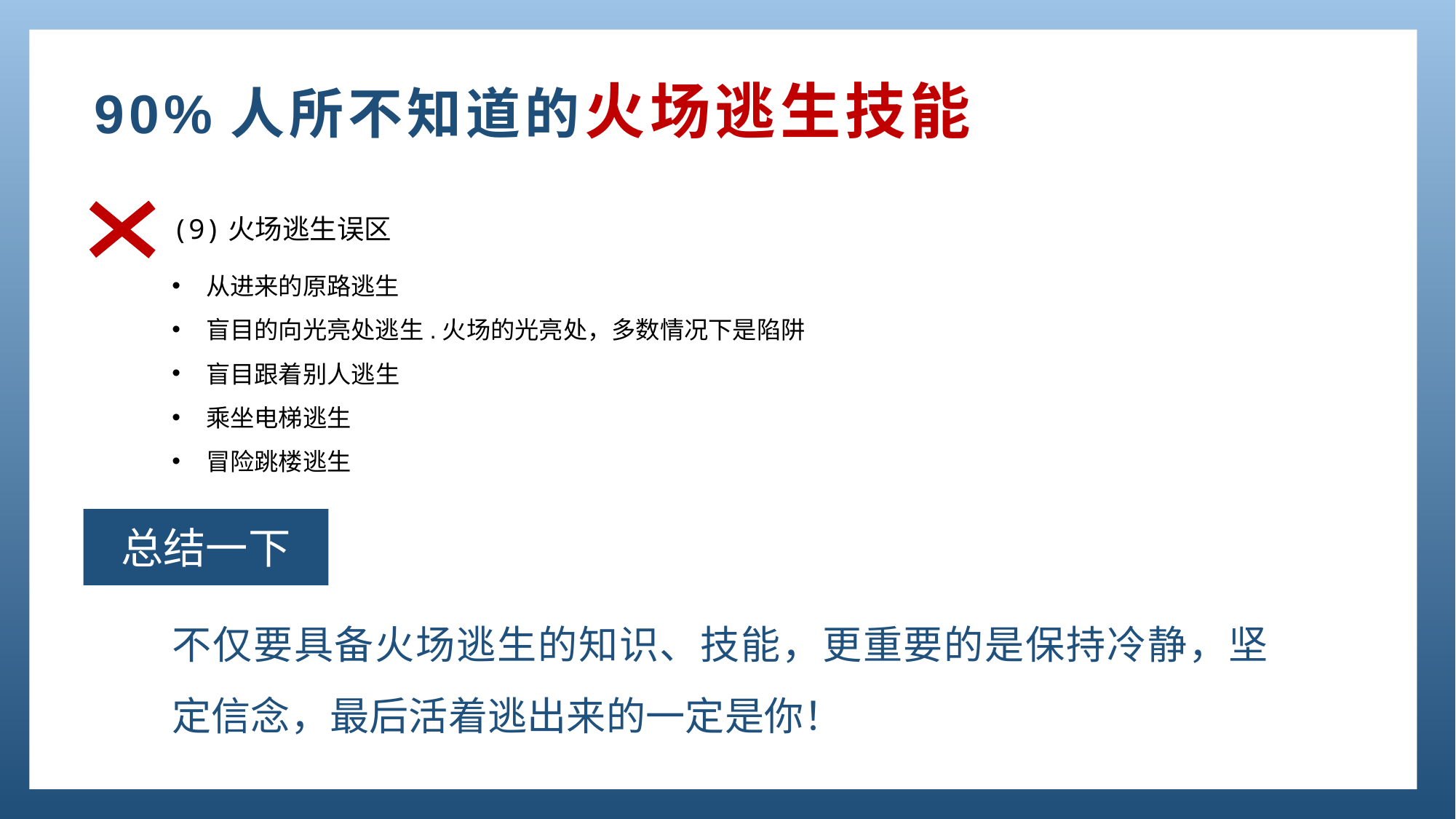

90%人所不知道的火场逃生技能

(9)火场逃生误区
从进来的原路逃生
盲目的向光亮处逃生.火场的光亮处，多数情况下是陷阱
盲目跟着别人逃生
乘坐电梯逃生
冒险跳楼逃生
总结一下
不仅要具备火场逃生的知识、技能，更重要的是保持冷静，坚定信念，最后活着逃出来的一定是你！